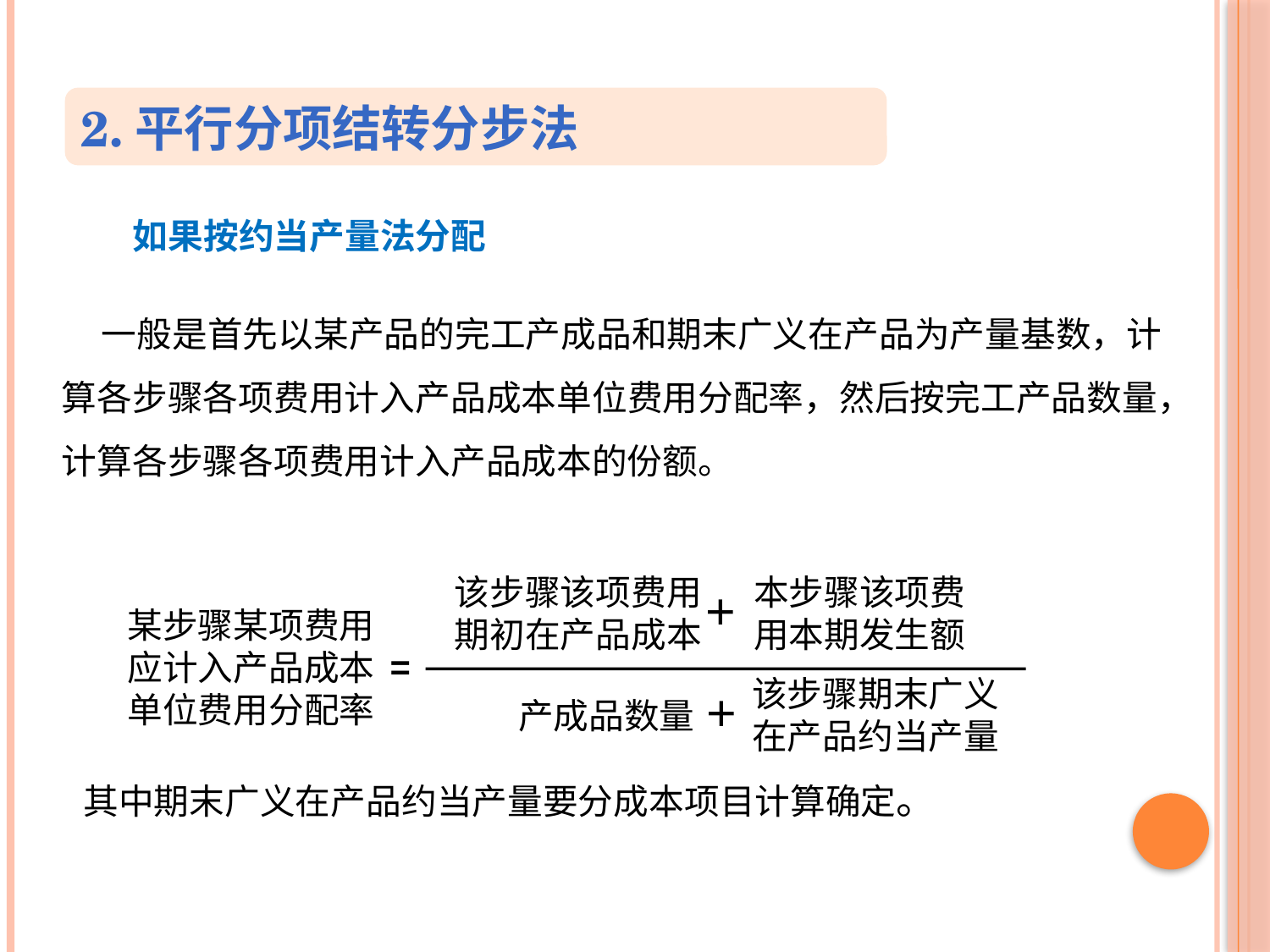

2.平行分项结转分步法
 如果按约当产量法分配
    一般是首先以某产品的完工产成品和期末广义在产品为产量基数，计算各步骤各项费用计入产品成本单位费用分配率，然后按完工产品数量，计算各步骤各项费用计入产品成本的份额。

    其中期末广义在产品约当产量要分成本项目计算确定。
该步骤该项费用期初在产品成本
本步骤该项费
用本期发生额
＋
某步骤某项费用 应计入产品成本单位费用分配率
=
该步骤期末广义在产品约当产量

＋
产成品数量